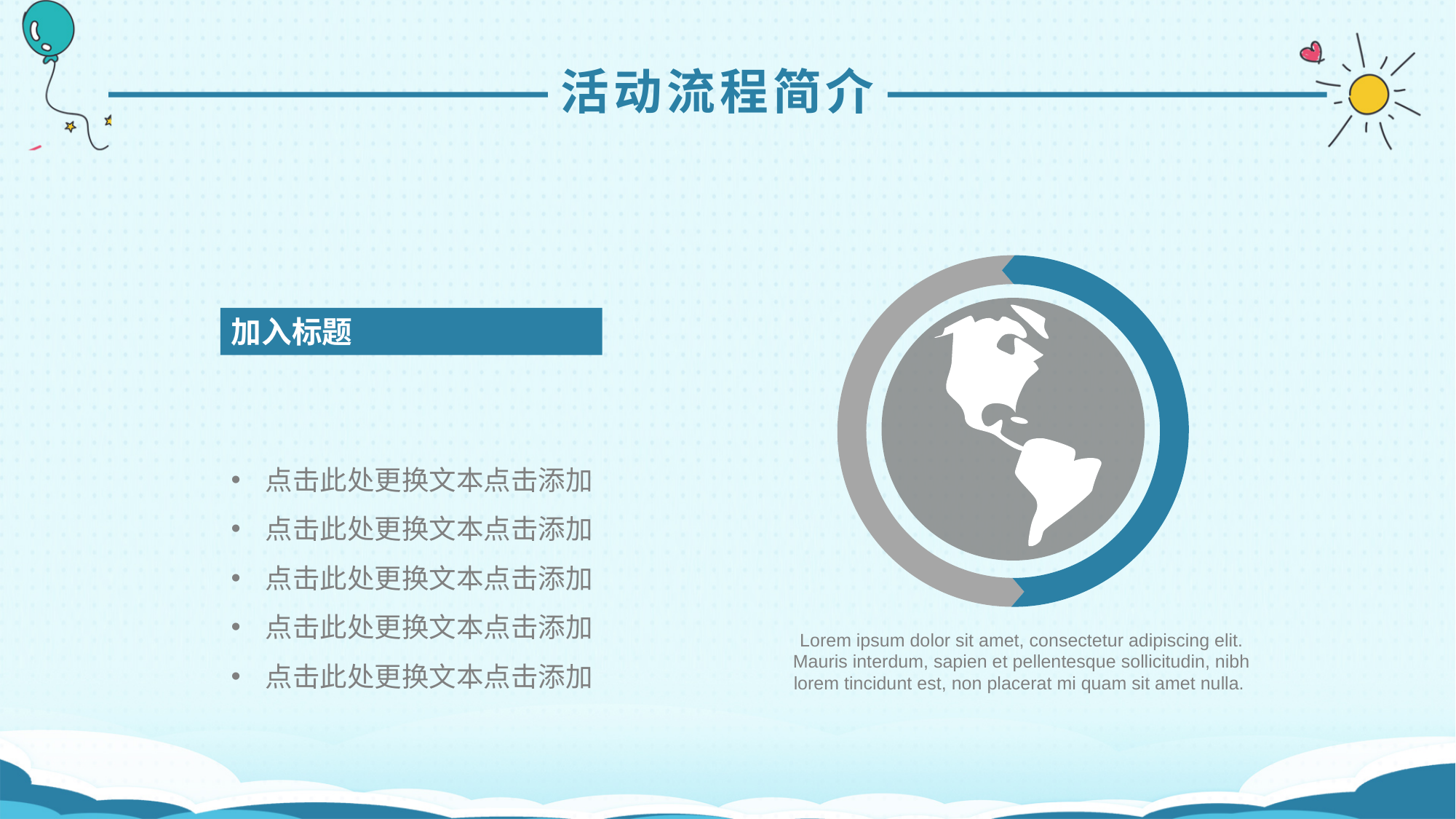

活动流程简介

加入标题
点击此处更换文本点击添加
点击此处更换文本点击添加
点击此处更换文本点击添加
点击此处更换文本点击添加
点击此处更换文本点击添加
Lorem ipsum dolor sit amet, consectetur adipiscing elit. Mauris interdum, sapien et pellentesque sollicitudin, nibh lorem tincidunt est, non placerat mi quam sit amet nulla.